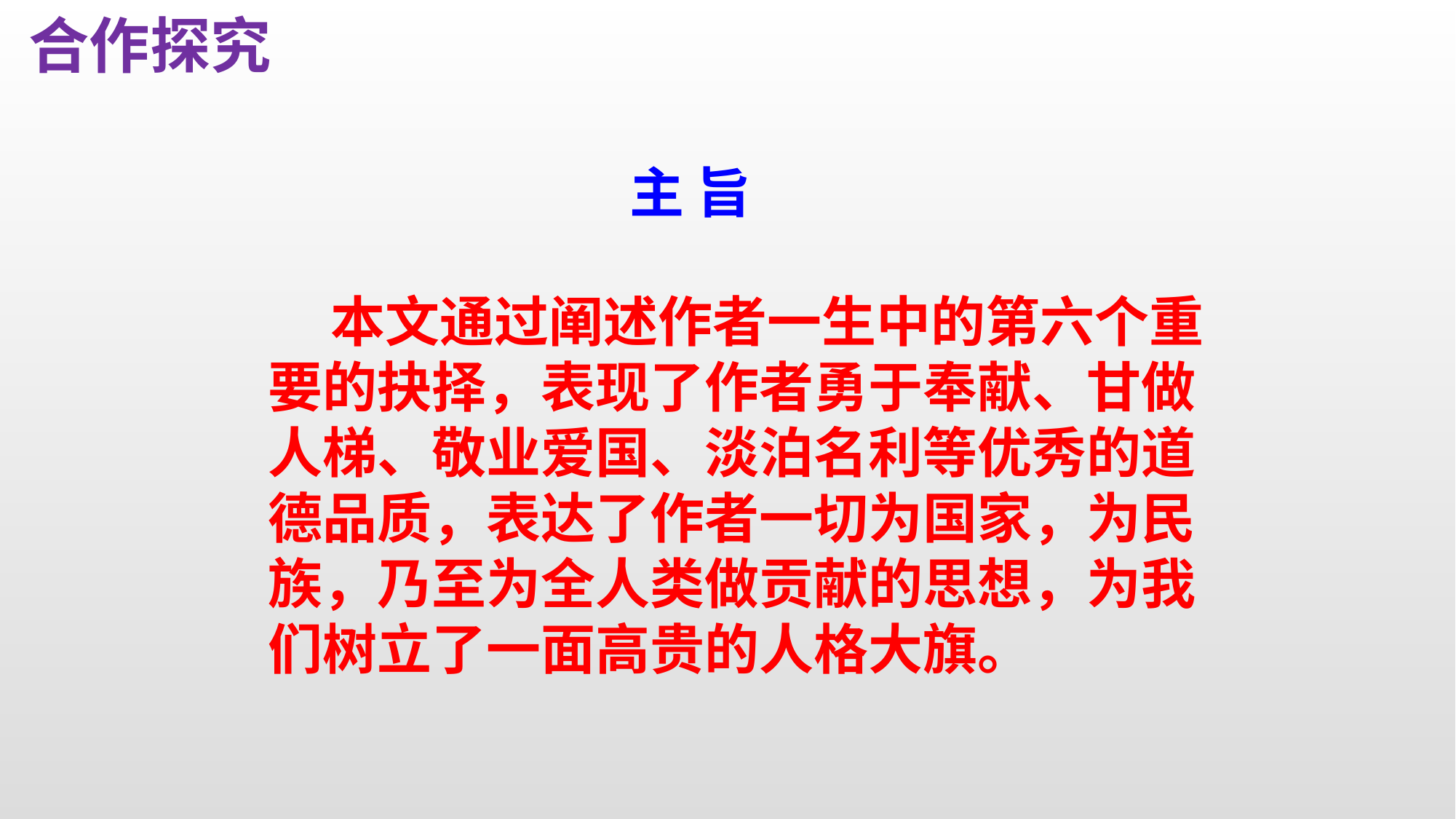

合作探究
主 旨
    本文通过阐述作者一生中的第六个重要的抉择，表现了作者勇于奉献、甘做人梯、敬业爱国、淡泊名利等优秀的道德品质，表达了作者一切为国家，为民族，乃至为全人类做贡献的思想，为我们树立了一面高贵的人格大旗。